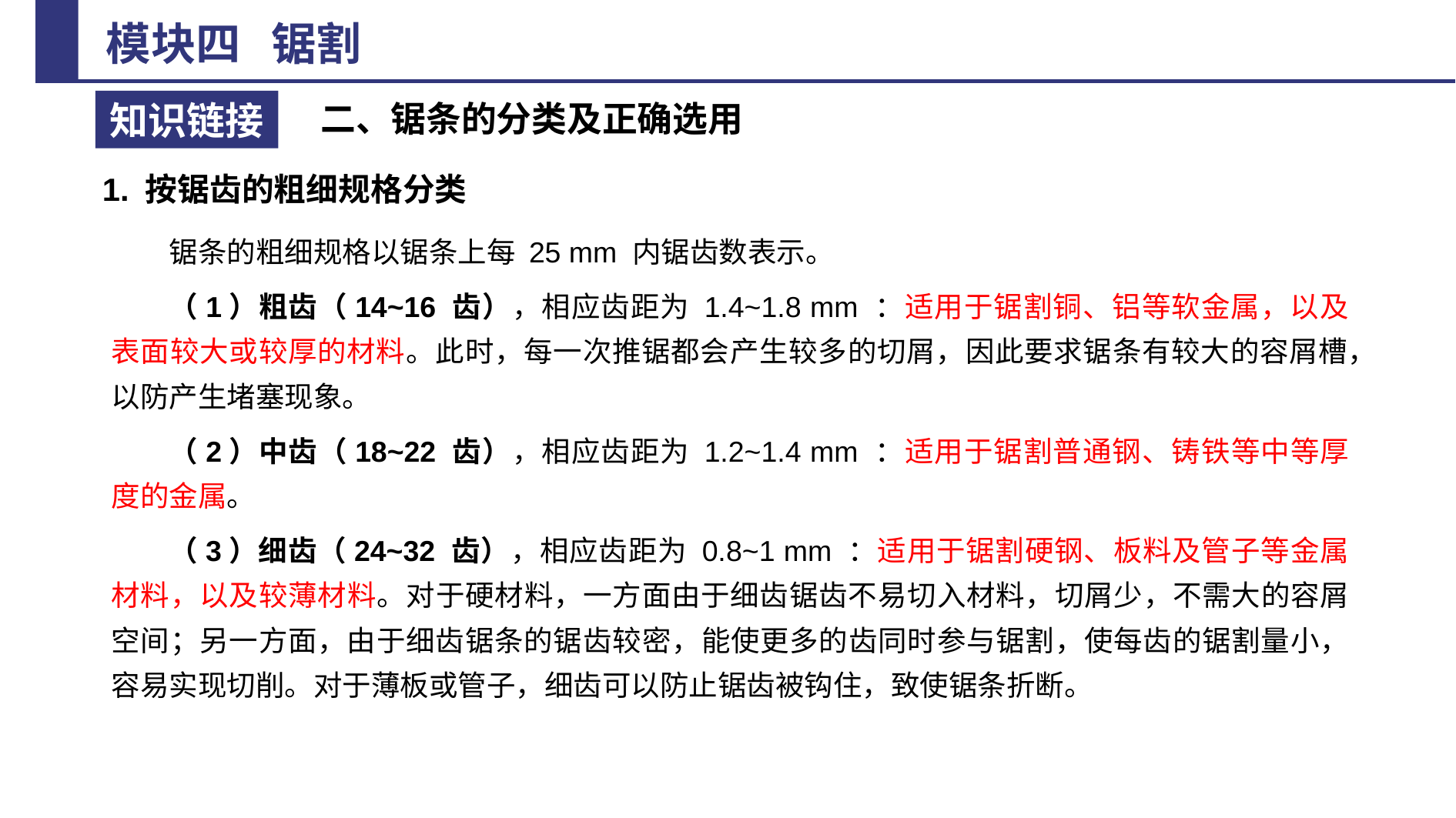

二、锯条的分类及正确选用
1. 按锯齿的粗细规格分类
锯条的粗细规格以锯条上每 25 mm 内锯齿数表示。
（1）粗齿（14~16 齿），相应齿距为 1.4~1.8 mm ：适用于锯割铜、铝等软金属，以及表面较大或较厚的材料。此时，每一次推锯都会产生较多的切屑，因此要求锯条有较大的容屑槽，以防产生堵塞现象。
（2）中齿（18~22 齿），相应齿距为 1.2~1.4 mm ：适用于锯割普通钢、铸铁等中等厚度的金属。
（3）细齿（24~32 齿），相应齿距为 0.8~1 mm ：适用于锯割硬钢、板料及管子等金属材料，以及较薄材料。对于硬材料，一方面由于细齿锯齿不易切入材料，切屑少，不需大的容屑空间；另一方面，由于细齿锯条的锯齿较密，能使更多的齿同时参与锯割，使每齿的锯割量小，容易实现切削。对于薄板或管子，细齿可以防止锯齿被钩住，致使锯条折断。